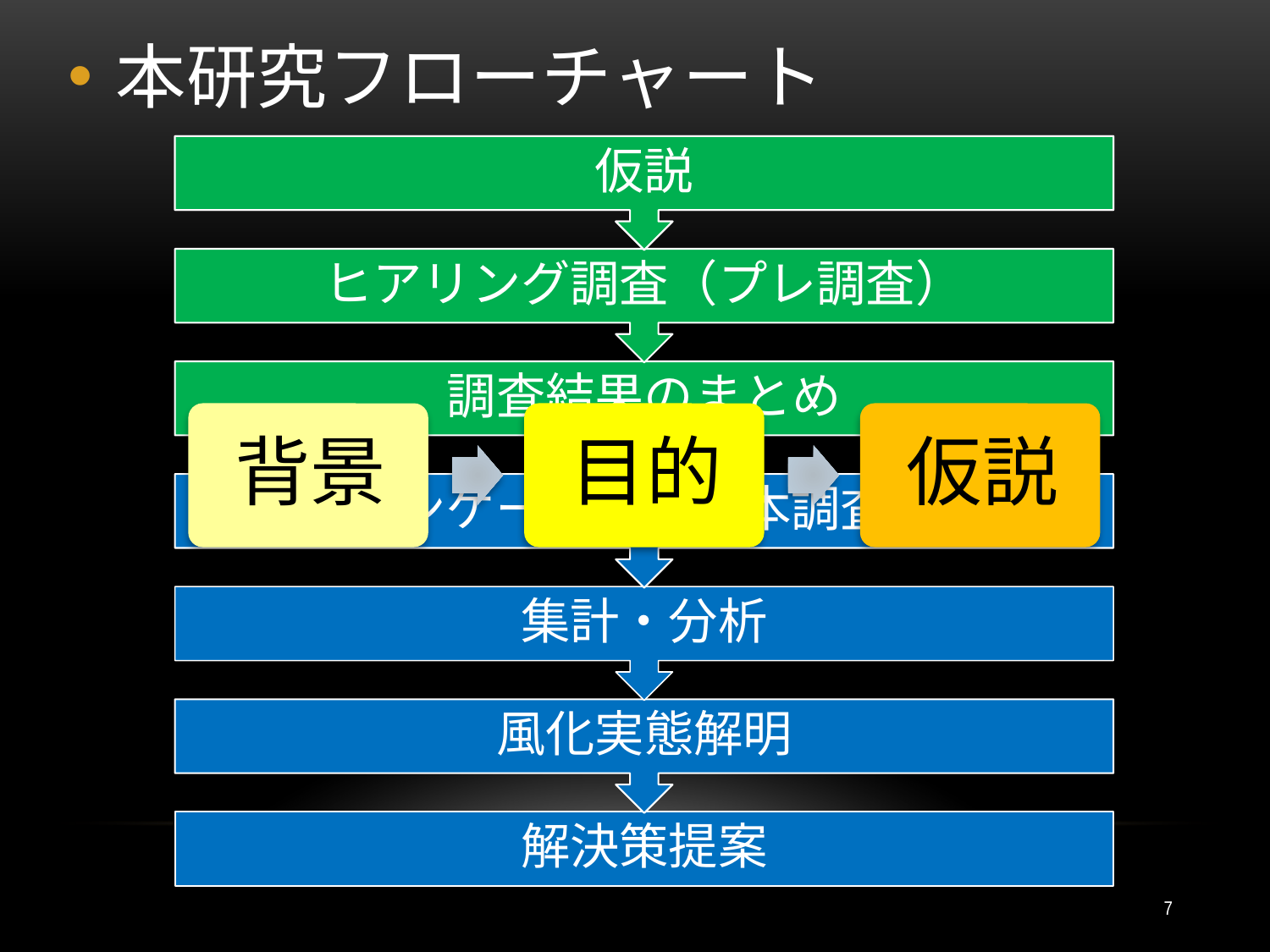

本研究フローチャート

解決策提案
風化実態解明
集計・分析
アンケート調査（本調査）
調査結果のまとめ
ヒアリング調査（プレ調査）
仮説

仮説
背景

目的

仮説
7